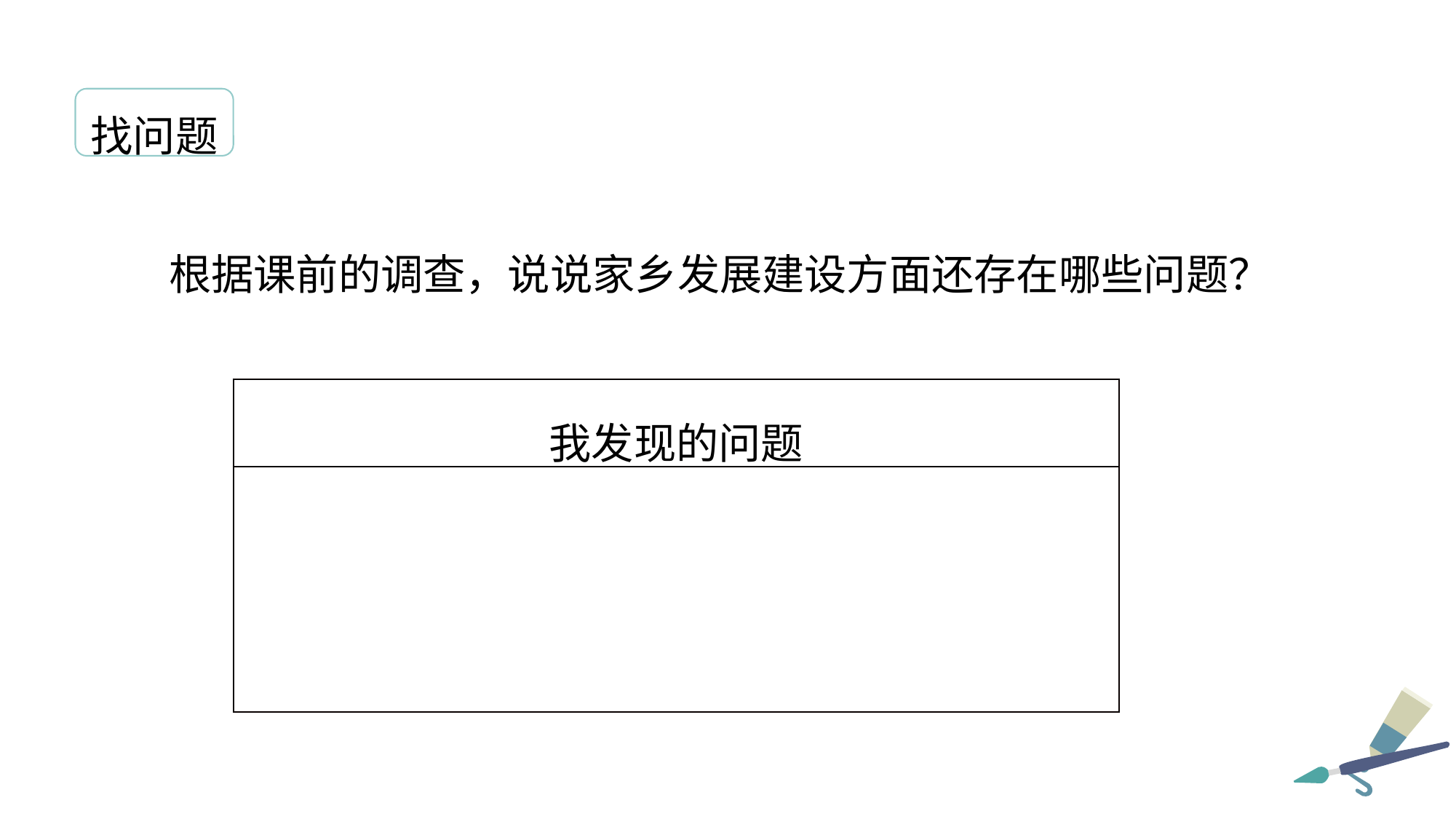

找问题
根据课前的调查，说说家乡发展建设方面还存在哪些问题？
| 我发现的问题 |
| --- |
|  |